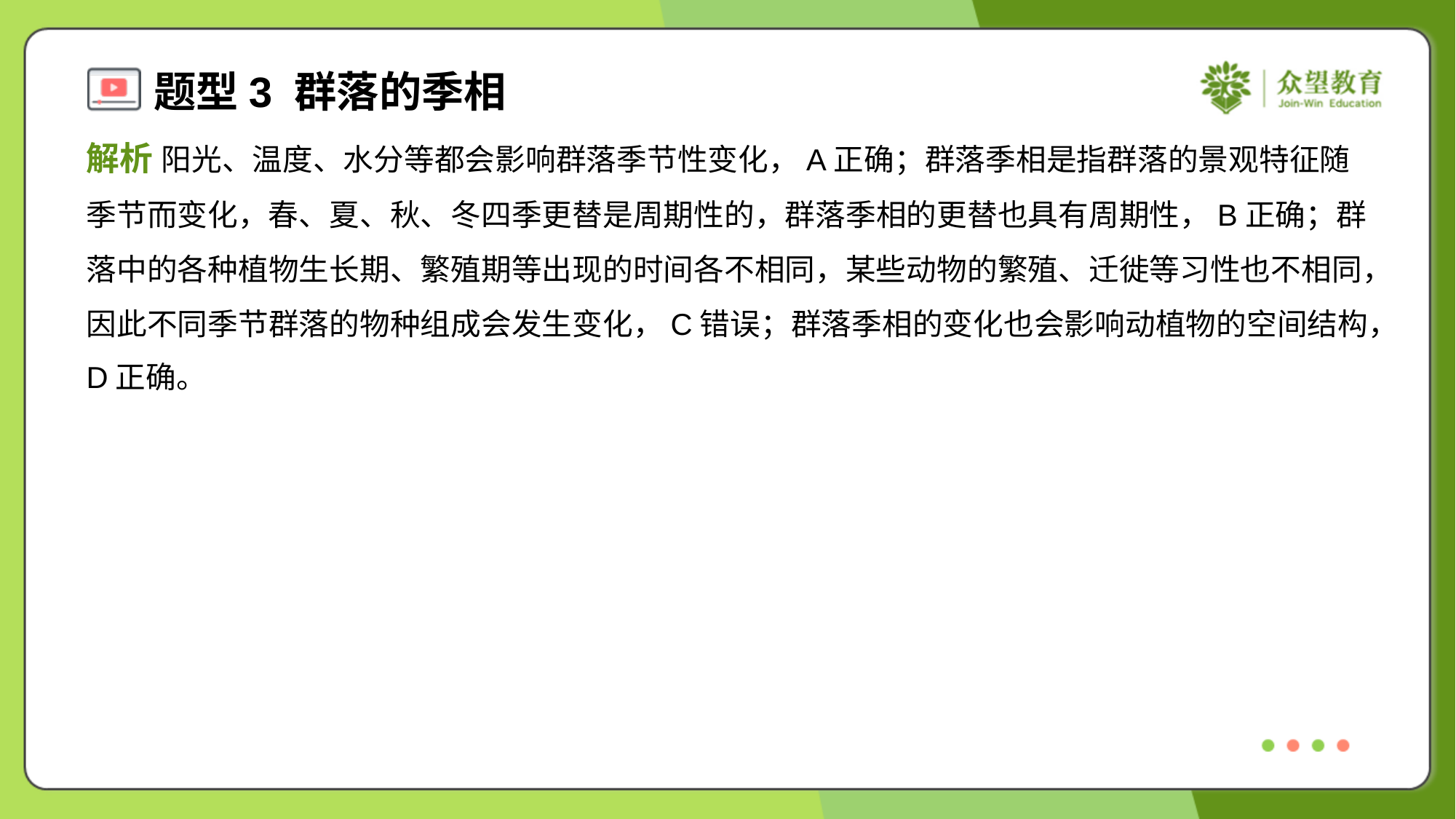

解析 阳光、温度、水分等都会影响群落季节性变化，A正确；群落季相是指群落的景观特征随
季节而变化，春、夏、秋、冬四季更替是周期性的，群落季相的更替也具有周期性，B正确；群
落中的各种植物生长期、繁殖期等出现的时间各不相同，某些动物的繁殖、迁徙等习性也不相同，
因此不同季节群落的物种组成会发生变化，C错误；群落季相的变化也会影响动植物的空间结构，
D正确。